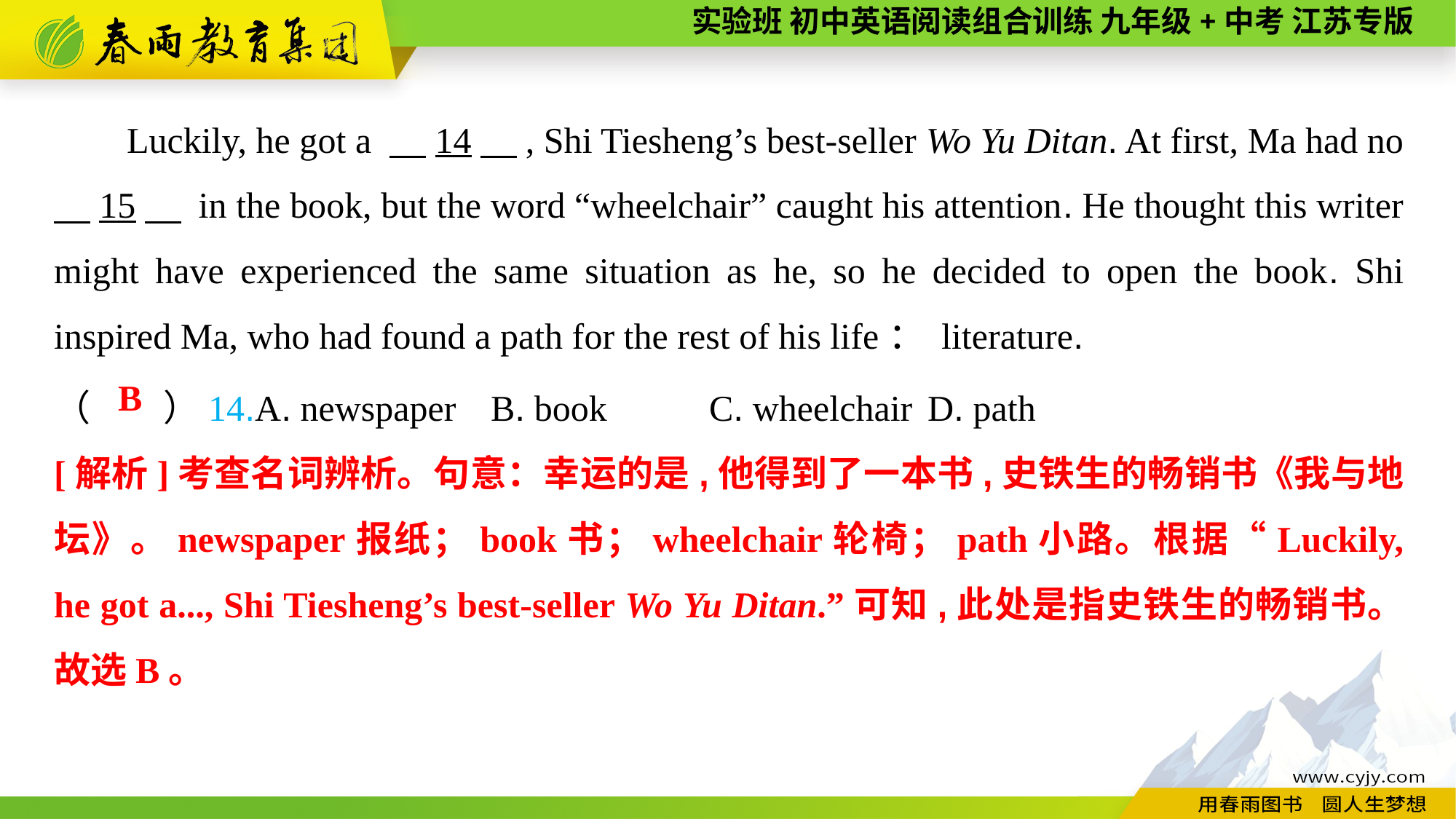

Luckily, he got a 　14　, Shi Tiesheng’s best-seller Wo Yu Ditan. At first, Ma had no 　15　 in the book, but the word “wheelchair” caught his attention. He thought this writer might have experienced the same situation as he, so he decided to open the book. Shi inspired Ma, who had found a path for the rest of his life： literature.
（　　）14.A. newspaper	B. book	C. wheelchair	D. path
 B
[解析]考查名词辨析。句意：幸运的是,他得到了一本书,史铁生的畅销书《我与地坛》。newspaper报纸；book书；wheelchair轮椅；path小路。根据“Luckily, he got a..., Shi Tiesheng’s best-seller Wo Yu Ditan.”可知,此处是指史铁生的畅销书。故选B。